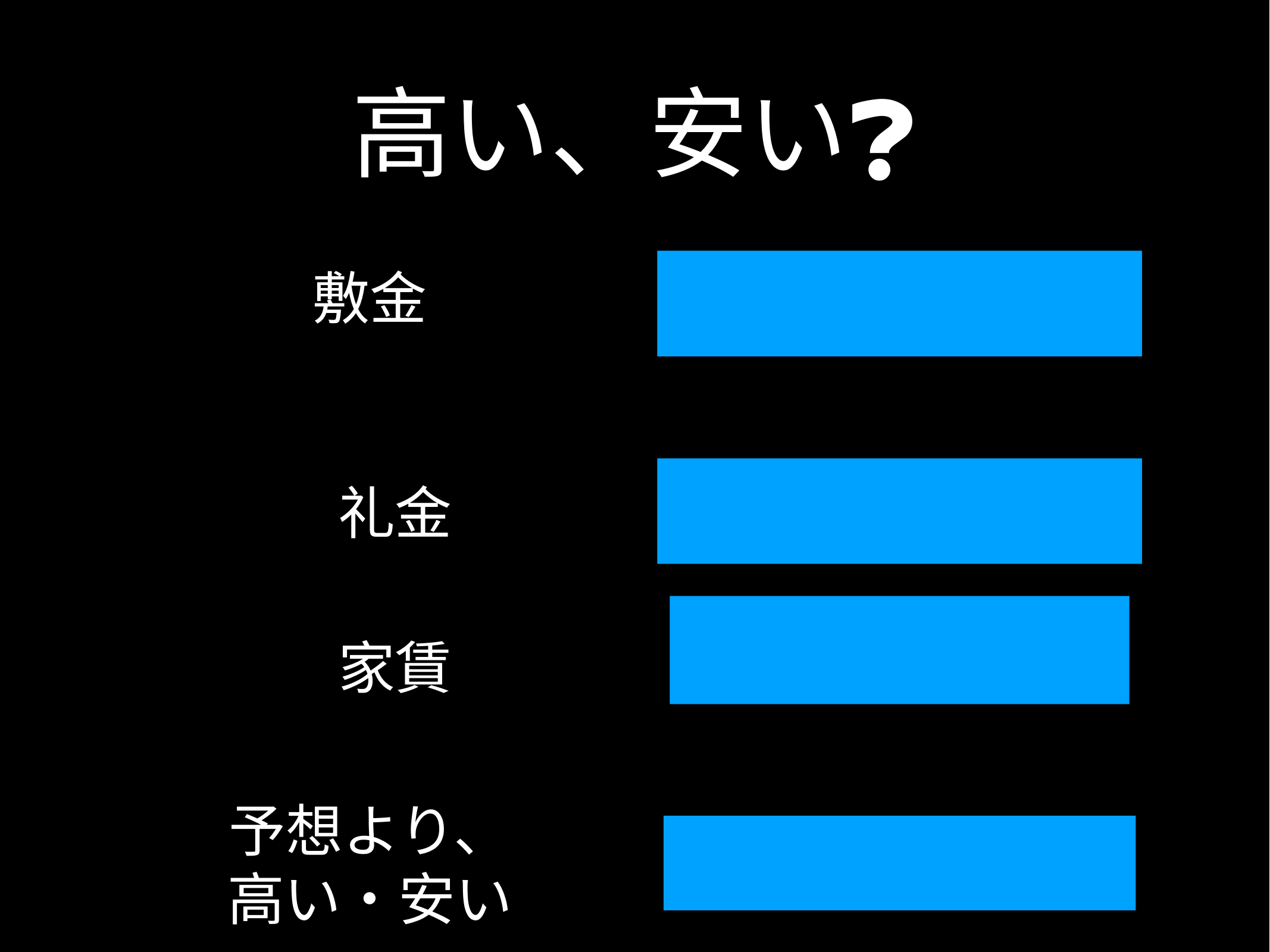

# 高い、安い❓
敷金

礼金

家賃
予想より、
高い・安い